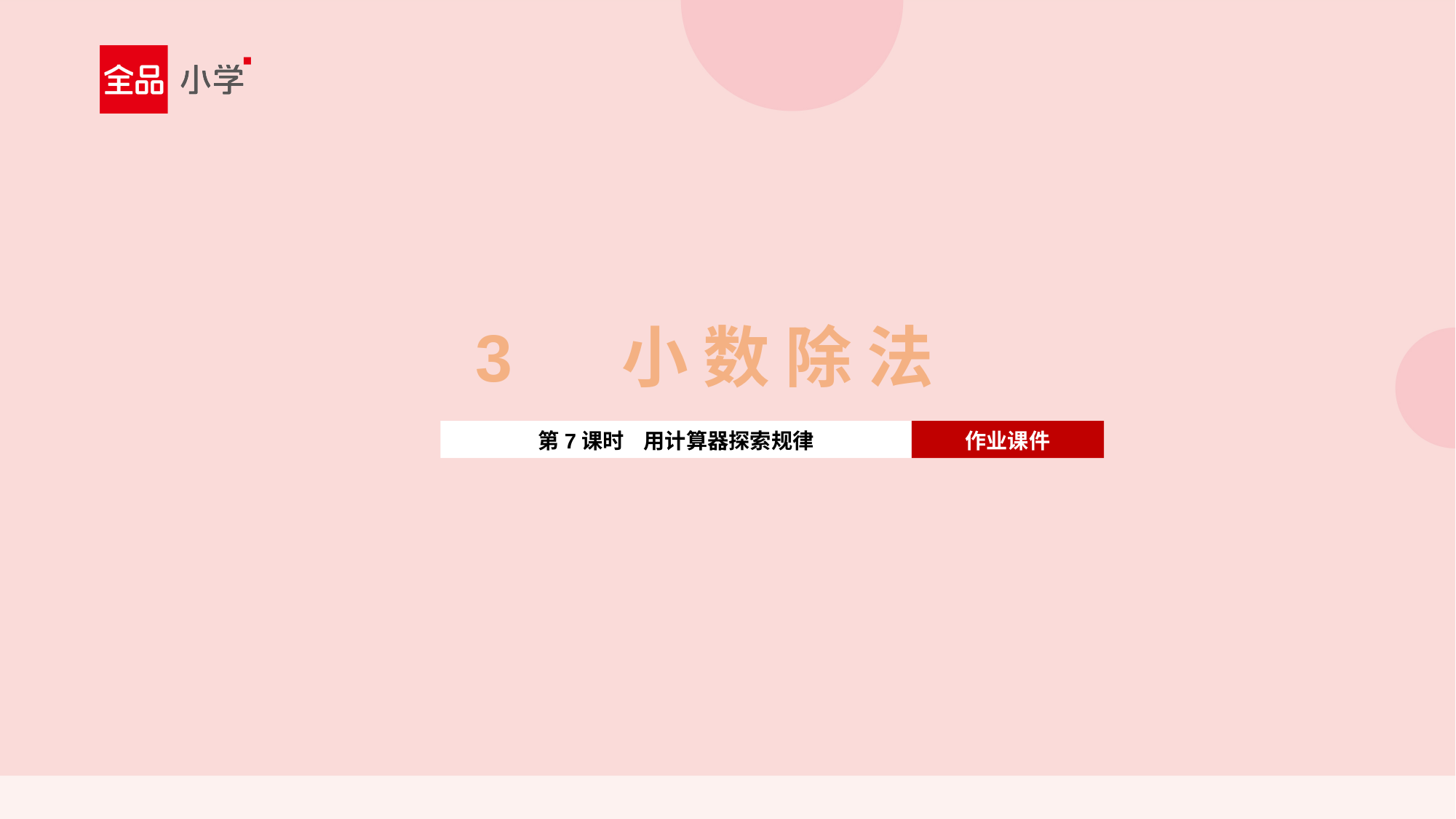

3     小 数 除 法
第7课时    用计算器探索规律

作业课件